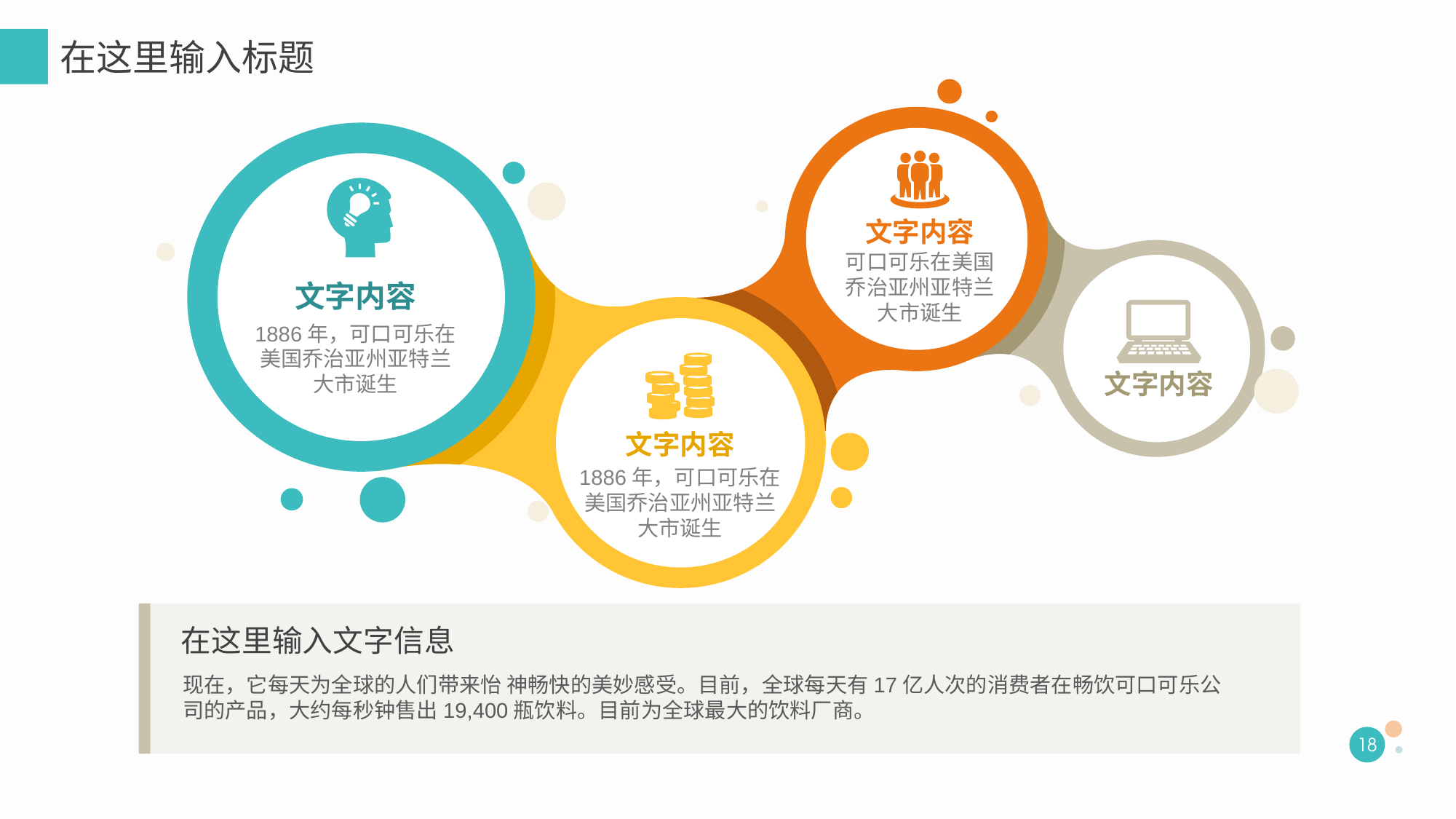

在这里输入标题

文字内容
1886年，可口可乐在美国乔治亚州亚特兰大市诞生
文字内容
可口可乐在美国乔治亚州亚特兰大市诞生

文字内容

文字内容
1886年，可口可乐在美国乔治亚州亚特兰大市诞生

现在，它每天为全球的人们带来怡 神畅快的美妙感受。目前，全球每天有17亿人次的消费者在畅饮可口可乐公司的产品，大约每秒钟售出19,400瓶饮料。目前为全球最大的饮料厂商。
在这里输入文字信息
18